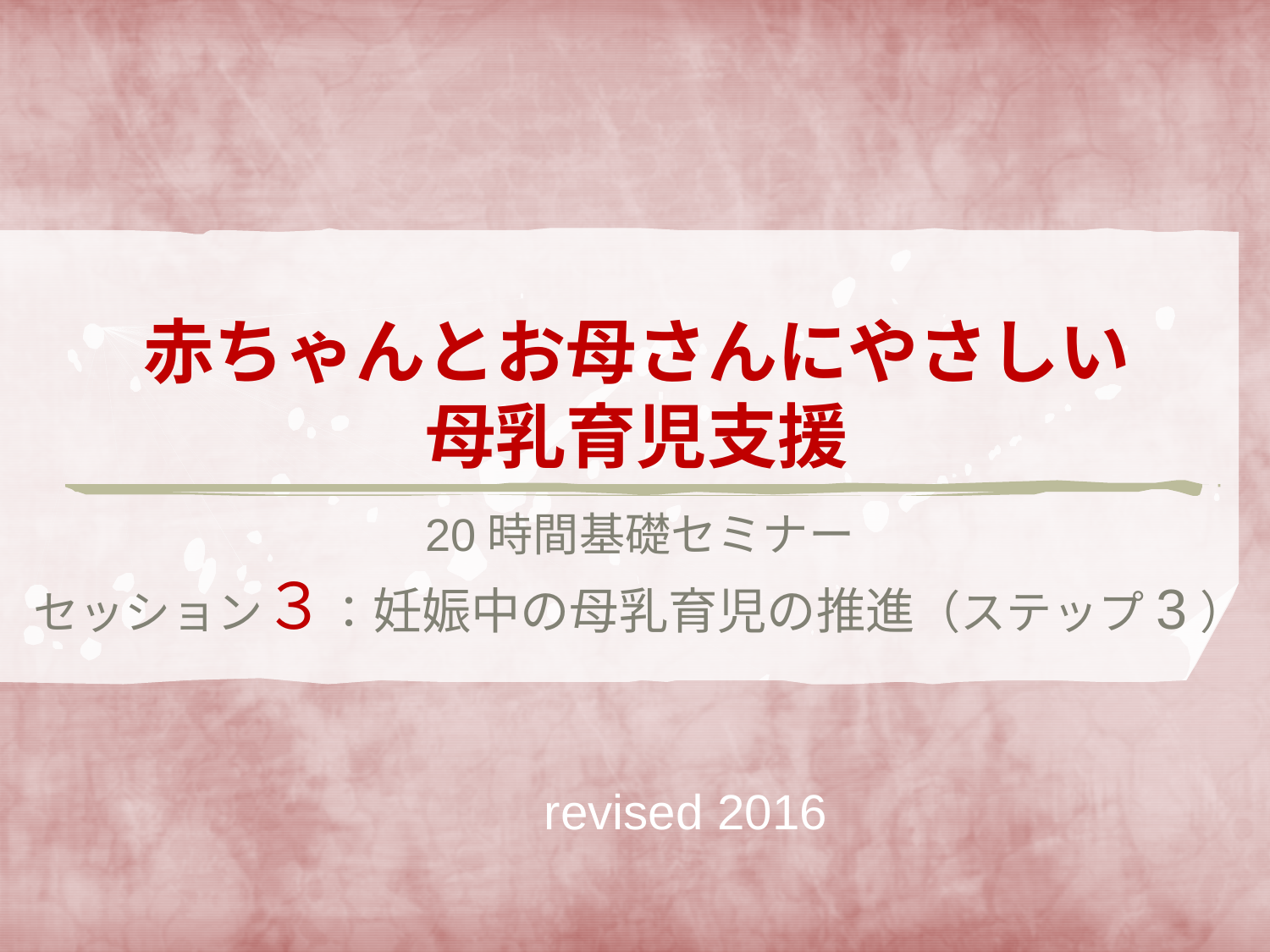

# 赤ちゃんとお母さんにやさしい 母乳育児支援
20時間基礎セミナー
セッション３：妊娠中の母乳育児の推進（ステップ3）

revised 2016